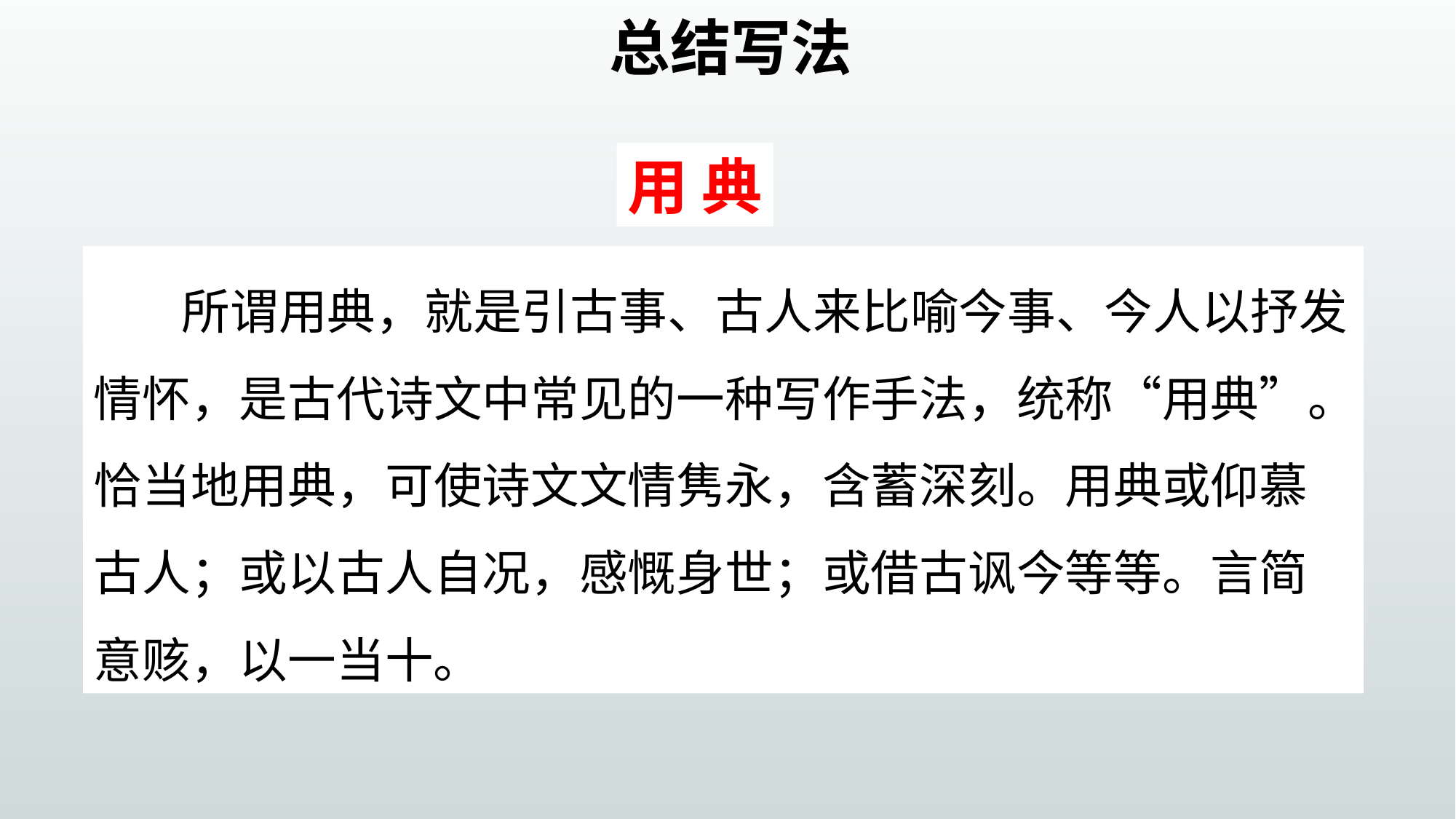

总结写法
用 典
  所谓用典，就是引古事、古人来比喻今事、今人以抒发情怀，是古代诗文中常见的一种写作手法，统称“用典”。恰当地用典，可使诗文文情隽永，含蓄深刻。用典或仰慕古人；或以古人自况，感慨身世；或借古讽今等等。言简意赅，以一当十。